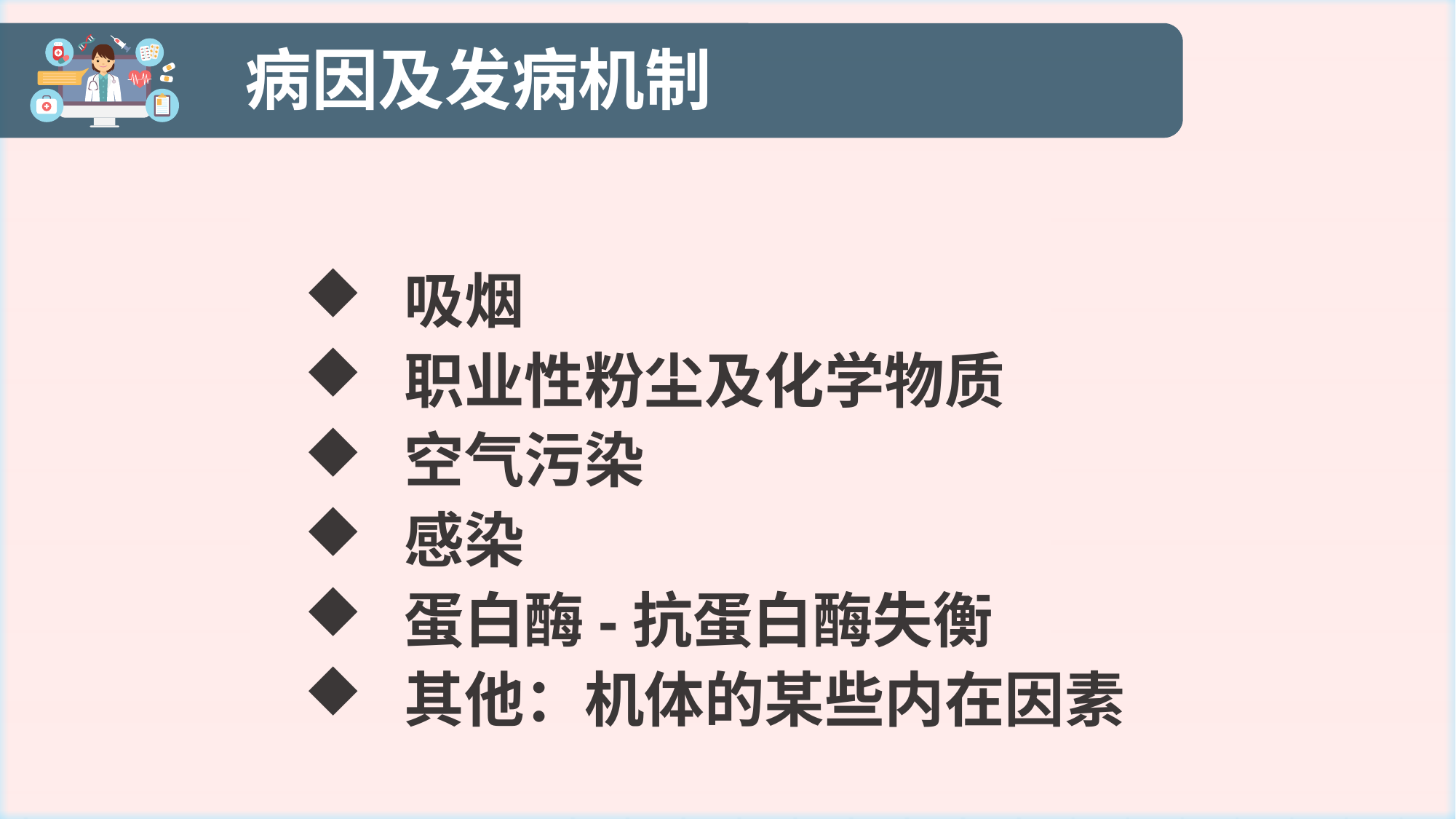

病因及发病机制

  吸烟
  职业性粉尘及化学物质
  空气污染
  感染
  蛋白酶-抗蛋白酶失衡
  其他：机体的某些内在因素